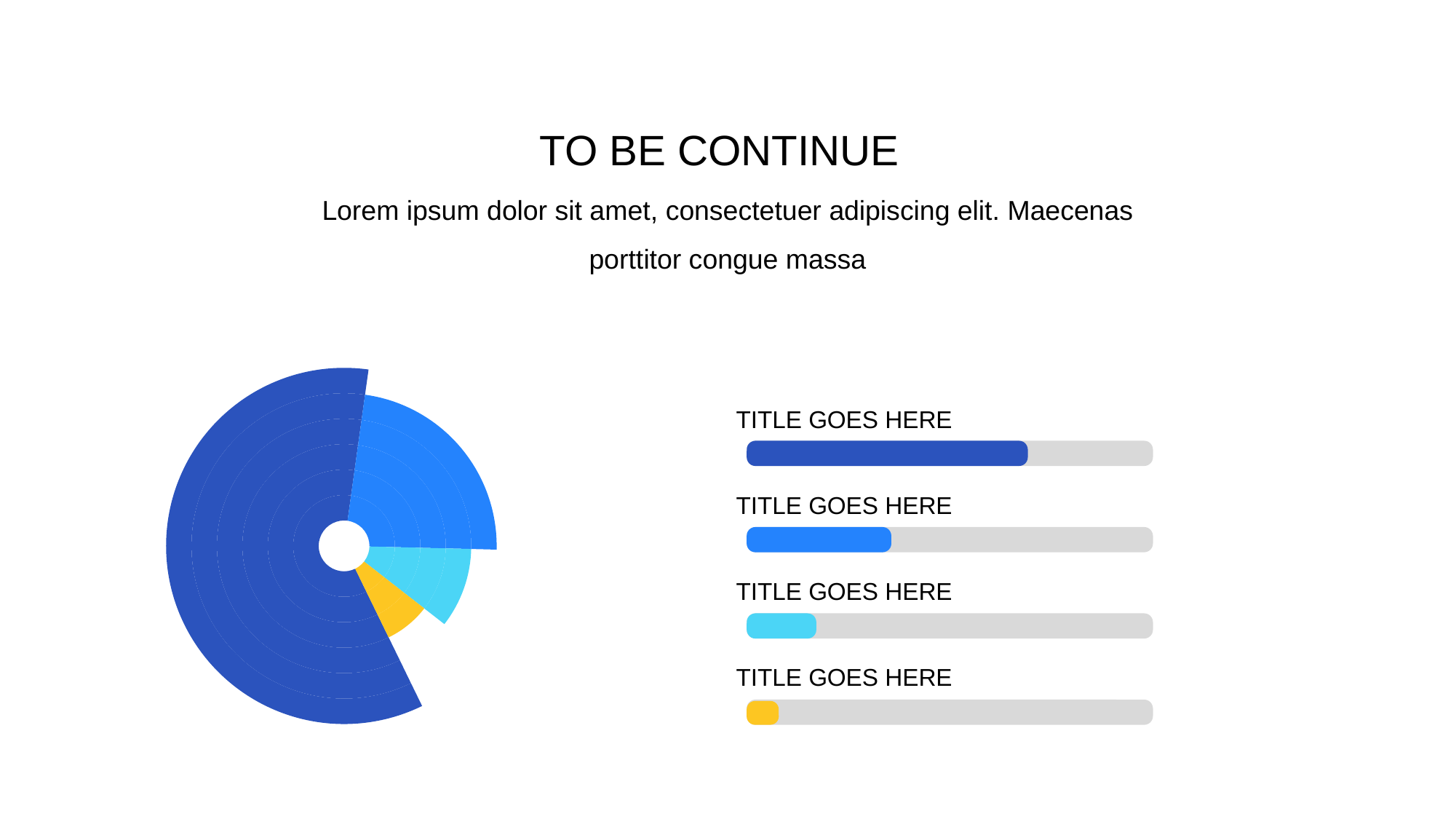

TO BE CONTINUE
Lorem ipsum dolor sit amet, consectetuer adipiscing elit. Maecenas porttitor congue massa

### Chart

| Category | 销售额 | 列1 | 列2 | 列3 | 列4 | 列5 |
|---|---|---|---|---|---|---|
| 第一季度 | 8.2 | 8.2 | 8.2 | 8.2 | 8.2 | 8.2 |
| 第二季度 | 3.2 | 3.2 | 3.2 | 3.2 | 3.2 | 3.2 |
| 第三季度 | 1.4 | 1.4 | 1.4 | 1.4 | 1.4 | 1.4 |
| 第四季度 | 1.0 | 1.0 | 1.0 | 1.0 | 1.0 | 1.0 |
TITLE GOES HERE

TITLE GOES HERE

TITLE GOES HERE

TITLE GOES HERE